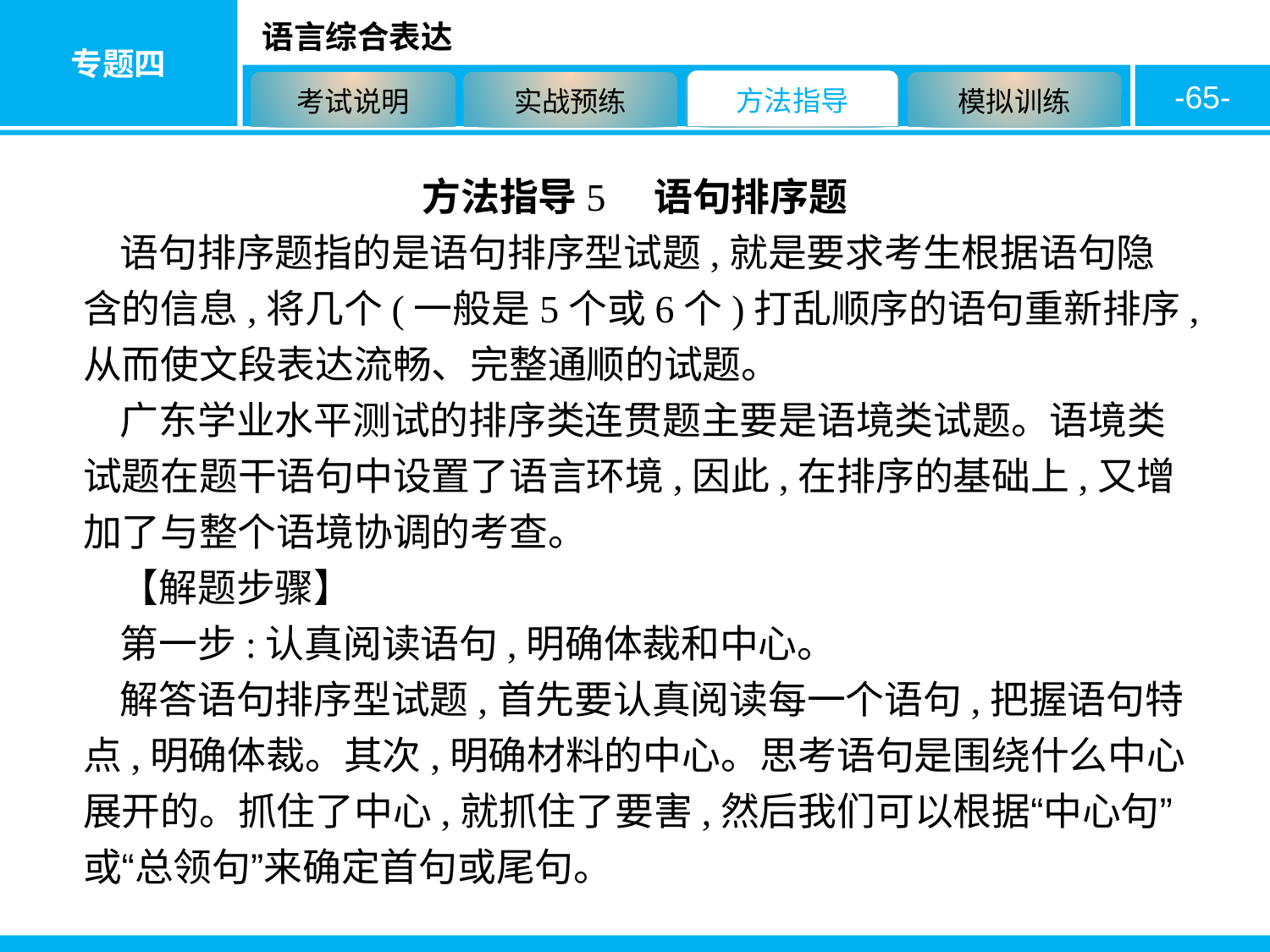

-65-
方法指导5　语句排序题
语句排序题指的是语句排序型试题,就是要求考生根据语句隐含的信息,将几个(一般是5个或6个)打乱顺序的语句重新排序,从而使文段表达流畅、完整通顺的试题。
广东学业水平测试的排序类连贯题主要是语境类试题。语境类试题在题干语句中设置了语言环境,因此,在排序的基础上,又增加了与整个语境协调的考查。
【解题步骤】
第一步:认真阅读语句,明确体裁和中心。
解答语句排序型试题,首先要认真阅读每一个语句,把握语句特点,明确体裁。其次,明确材料的中心。思考语句是围绕什么中心展开的。抓住了中心,就抓住了要害,然后我们可以根据“中心句”或“总领句”来确定首句或尾句。